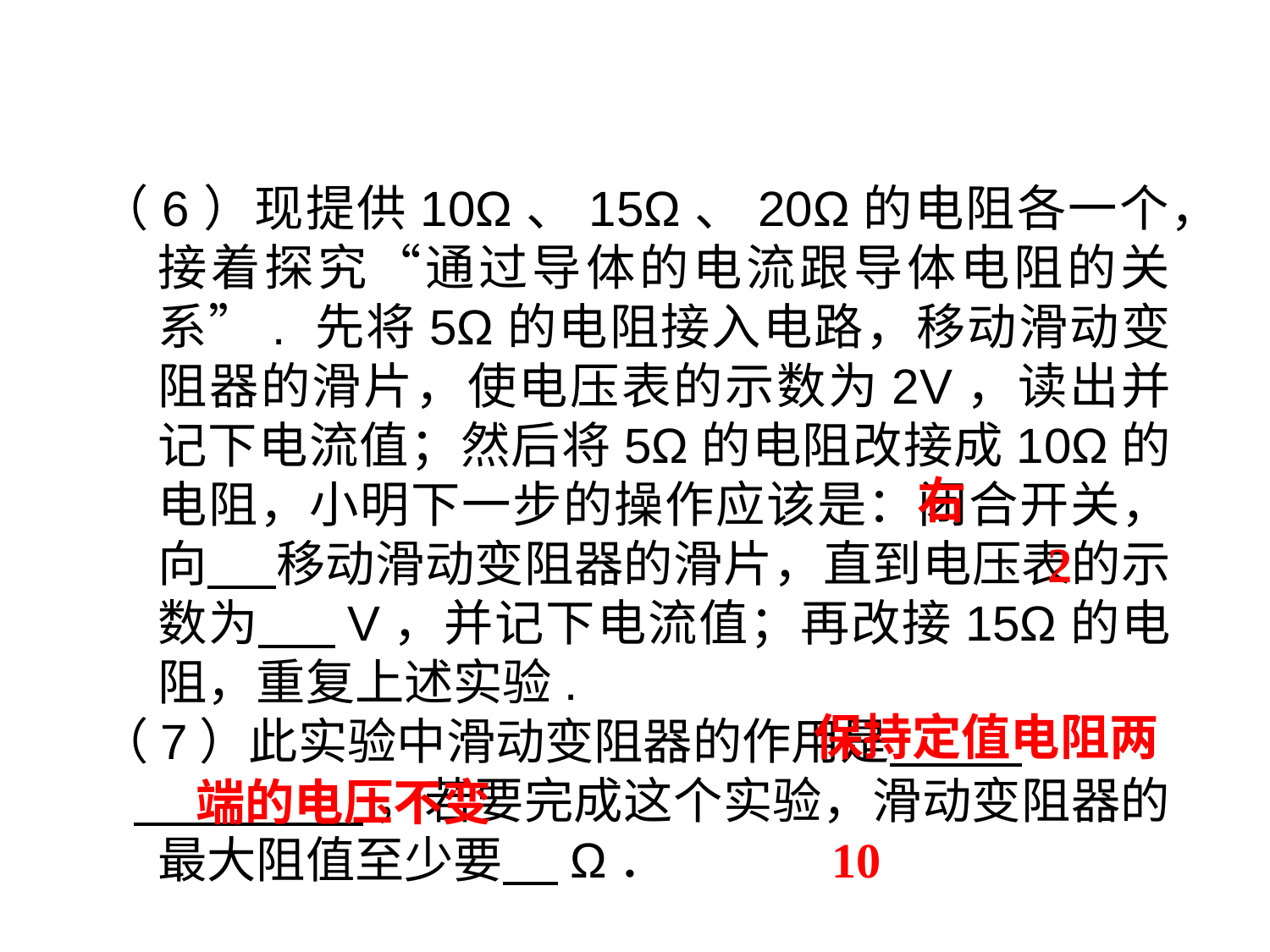

（6）现提供10Ω、15Ω、20Ω的电阻各一个，接着探究“通过导体的电流跟导体电阻的关系”. 先将5Ω的电阻接入电路，移动滑动变阻器的滑片，使电压表的示数为2V，读出并记下电流值；然后将5Ω的电阻改接成10Ω的电阻，小明下一步的操作应该是：闭合开关，向      移动滑动变阻器的滑片，直到电压表的示数为      V，并记下电流值；再改接15Ω的电阻，重复上述实验.
（7）此实验中滑动变阻器的作用是            .
                       ，若要完成这个实验，滑动变阻器的最大阻值至少要     Ω．
右
2
                                                      保持定值电阻两端的电压不变
10